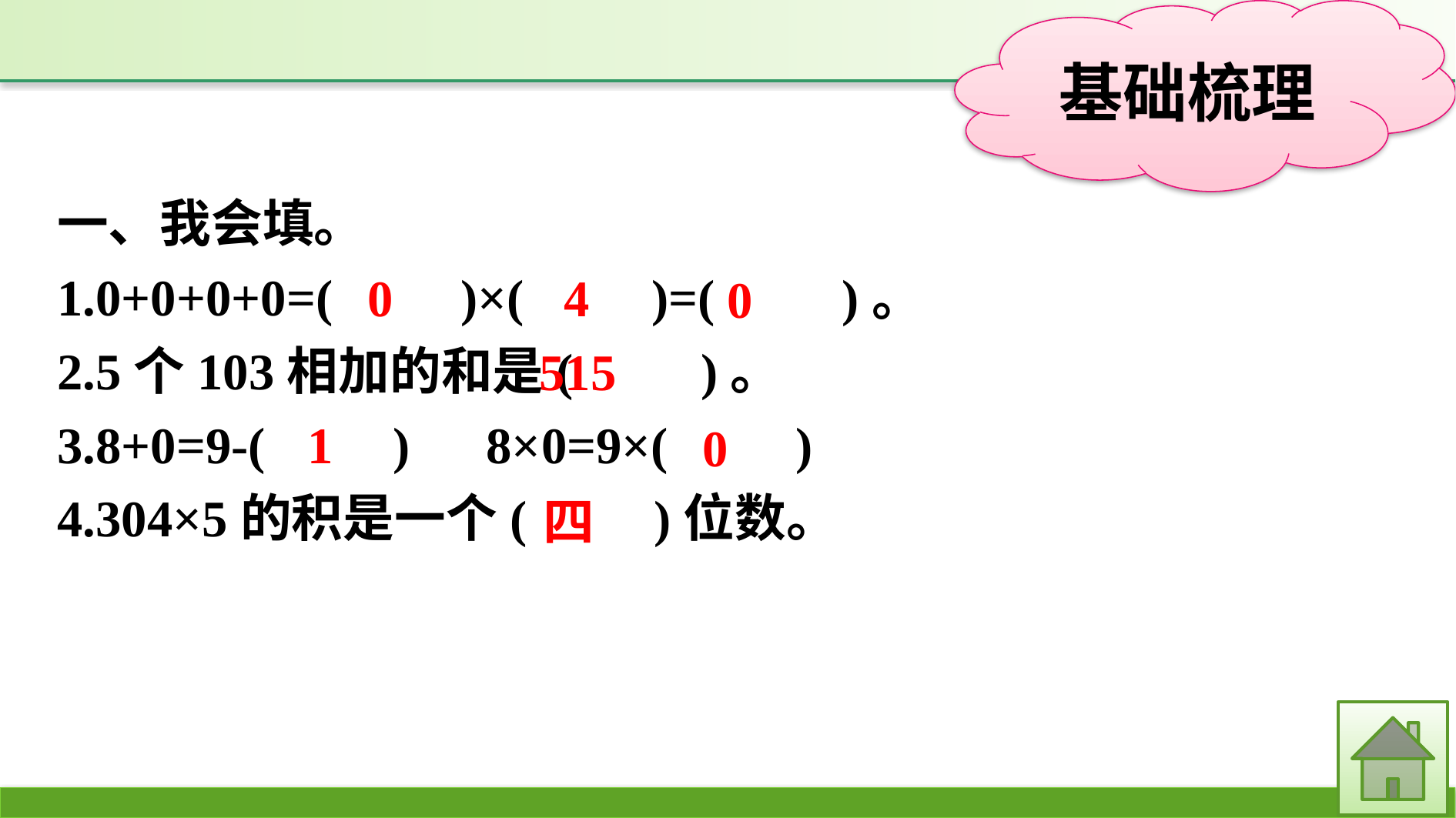

一、我会填。
1.0+0+0+0=(　　)×(　　)=(　　)。
2.5个103相加的和是(　　)。
3.8+0=9-(　　)　8×0=9×(　　)
4.304×5的积是一个(　　)位数。
0
4
0
515
1
0
四